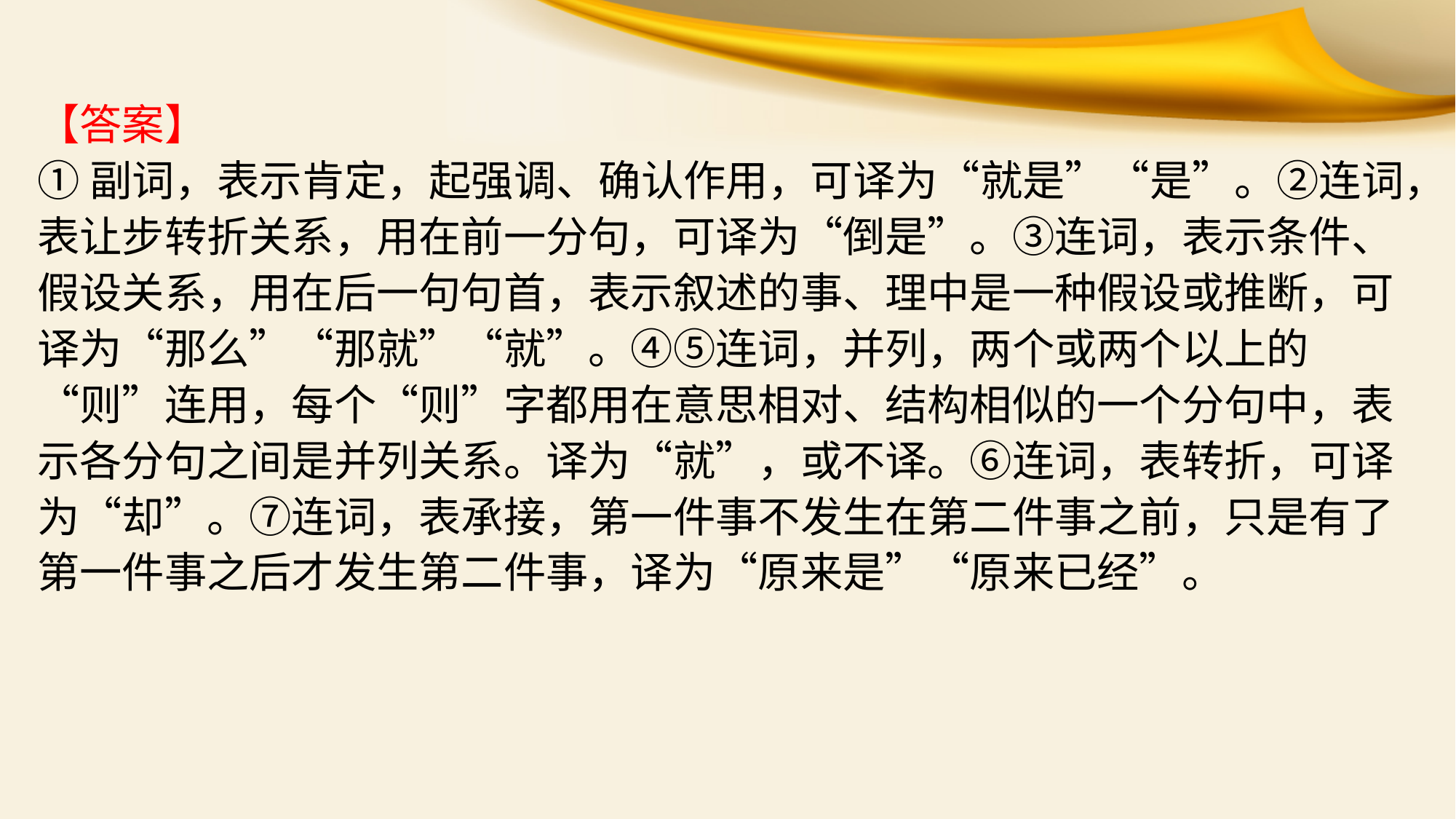

【答案】
①副词，表示肯定，起强调、确认作用，可译为“就是”“是”。②连词，表让步转折关系，用在前一分句，可译为“倒是”。③连词，表示条件、假设关系，用在后一句句首，表示叙述的事、理中是一种假设或推断，可译为“那么”“那就”“就”。④⑤连词，并列，两个或两个以上的“则”连用，每个“则”字都用在意思相对、结构相似的一个分句中，表示各分句之间是并列关系。译为“就”，或不译。⑥连词，表转折，可译为“却”。⑦连词，表承接，第一件事不发生在第二件事之前，只是有了第一件事之后才发生第二件事，译为“原来是”“原来已经”。